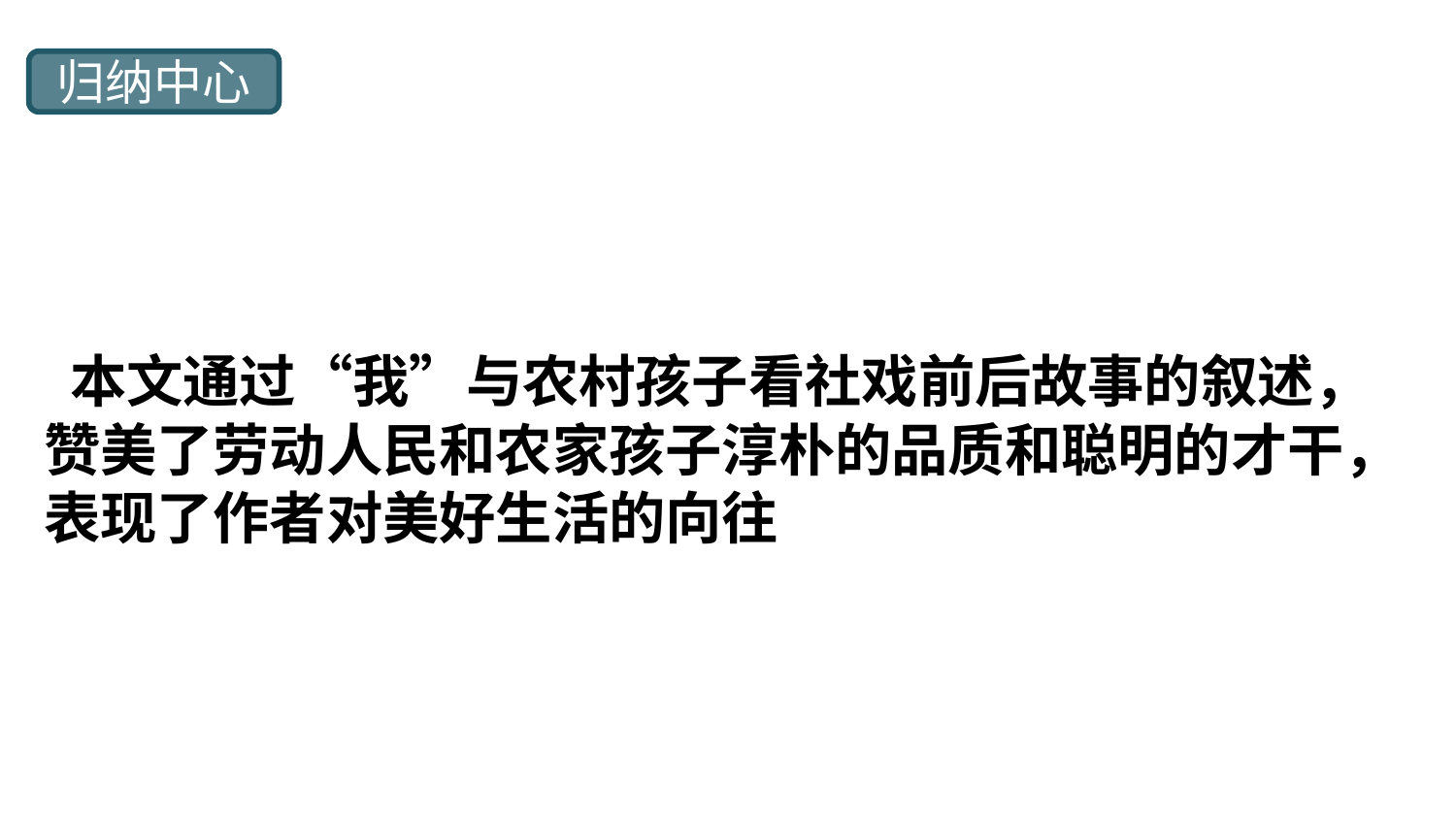

归纳中心
 本文通过“我”与农村孩子看社戏前后故事的叙述，赞美了劳动人民和农家孩子淳朴的品质和聪明的才干，表现了作者对美好生活的向往